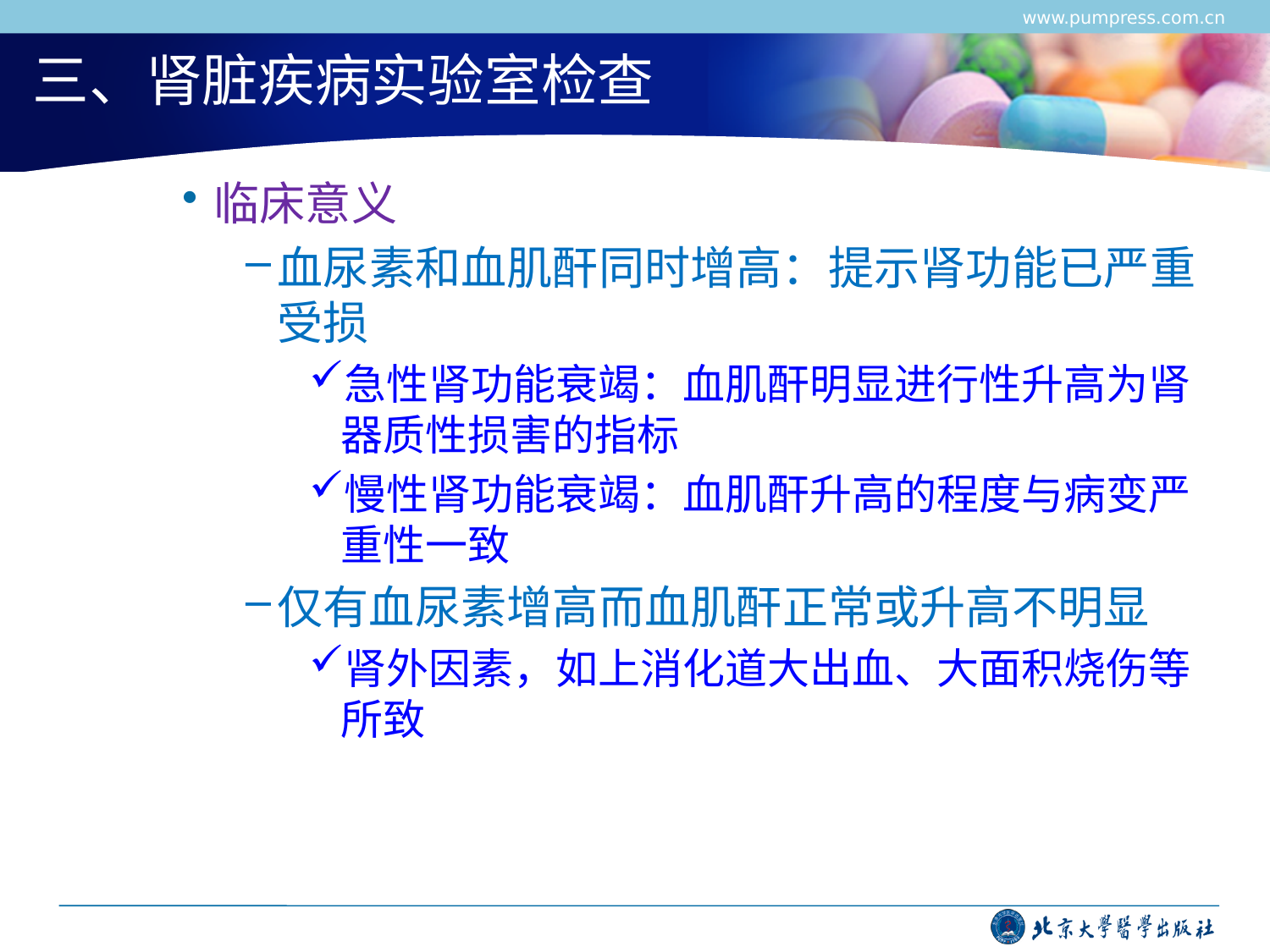

www.pumpress.com.cn
# 三、肾脏疾病实验室检查
临床意义
血尿素和血肌酐同时增高：提示肾功能已严重受损
急性肾功能衰竭：血肌酐明显进行性升高为肾器质性损害的指标
慢性肾功能衰竭：血肌酐升高的程度与病变严重性一致
仅有血尿素增高而血肌酐正常或升高不明显
肾外因素，如上消化道大出血、大面积烧伤等所致